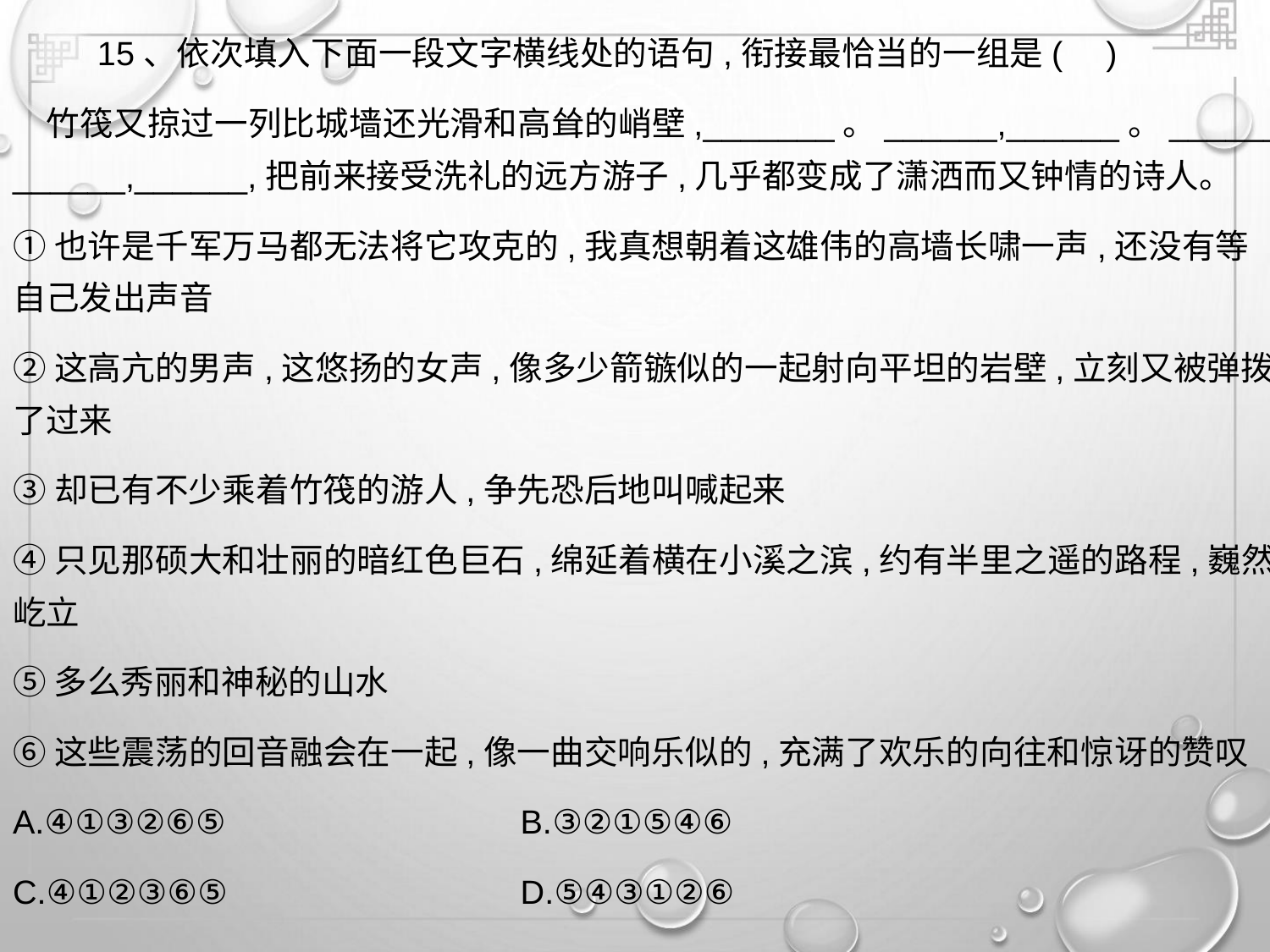

15、依次填入下面一段文字横线处的语句,衔接最恰当的一组是( )
竹筏又掠过一列比城墙还光滑和高耸的峭壁,_______。______,______。______。
______,______,把前来接受洗礼的远方游子,几乎都变成了潇洒而又钟情的诗人。
①也许是千军万马都无法将它攻克的,我真想朝着这雄伟的高墙长啸一声,还没有等
自己发出声音
②这高亢的男声,这悠扬的女声,像多少箭镞似的一起射向平坦的岩壁,立刻又被弹拨
了过来
③却已有不少乘着竹筏的游人,争先恐后地叫喊起来
④只见那硕大和壮丽的暗红色巨石,绵延着横在小溪之滨,约有半里之遥的路程,巍然
屹立
⑤多么秀丽和神秘的山水
⑥这些震荡的回音融会在一起,像一曲交响乐似的,充满了欢乐的向往和惊讶的赞叹
A.④①③②⑥⑤
C.④①②③⑥⑤
B.③②①⑤④⑥
D.⑤④③①②⑥